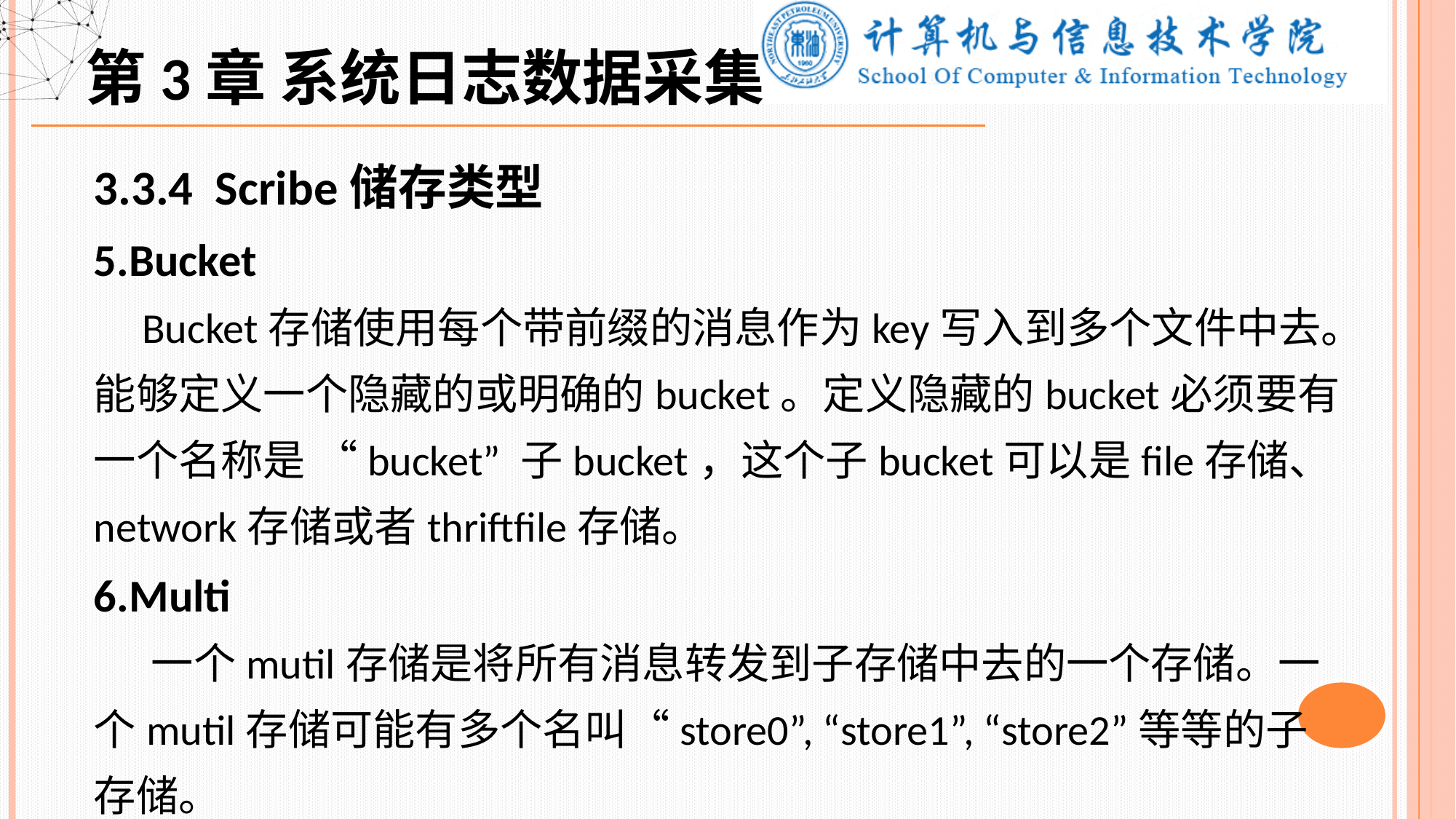

第3章 系统日志数据采集
3.3.4  Scribe储存类型
5.Bucket
     Bucket存储使用每个带前缀的消息作为key写入到多个文件中去。能够定义一个隐藏的或明确的bucket。定义隐藏的bucket必须要有一个名称是 “bucket” 子bucket，这个子bucket可以是file存储、network存储或者thriftfile存储。
6.Multi
     一个mutil存储是将所有消息转发到子存储中去的一个存储。一个mutil存储可能有多个名叫“store0”, “store1”, “store2”等等的子存储。